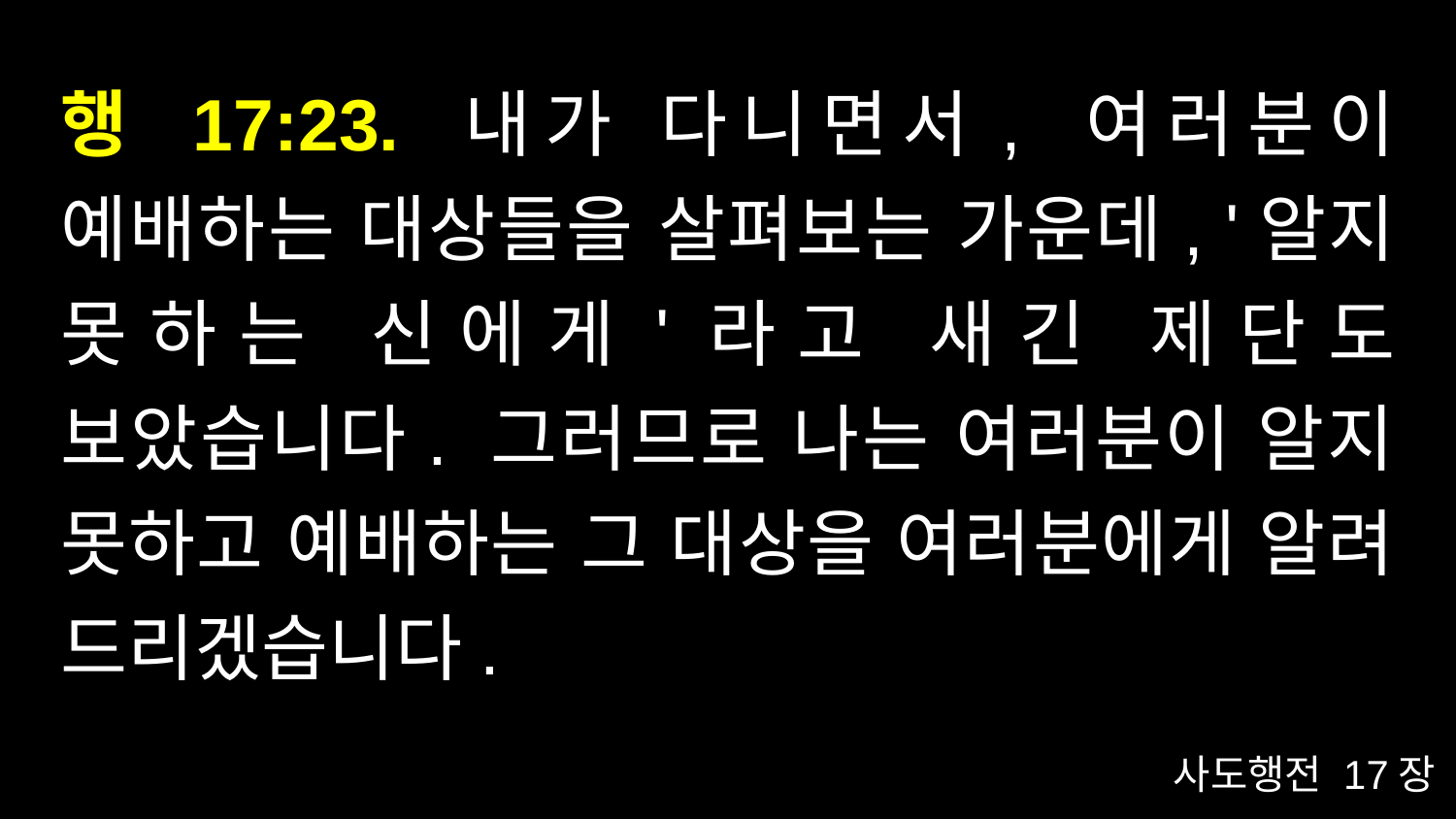

# 행 17:23. 내가 다니면서, 여러분이 예배하는 대상들을 살펴보는 가운데, '알지 못하는 신에게'라고 새긴 제단도 보았습니다. 그러므로 나는 여러분이 알지 못하고 예배하는 그 대상을 여러분에게 알려 드리겠습니다.
사도행전 17장